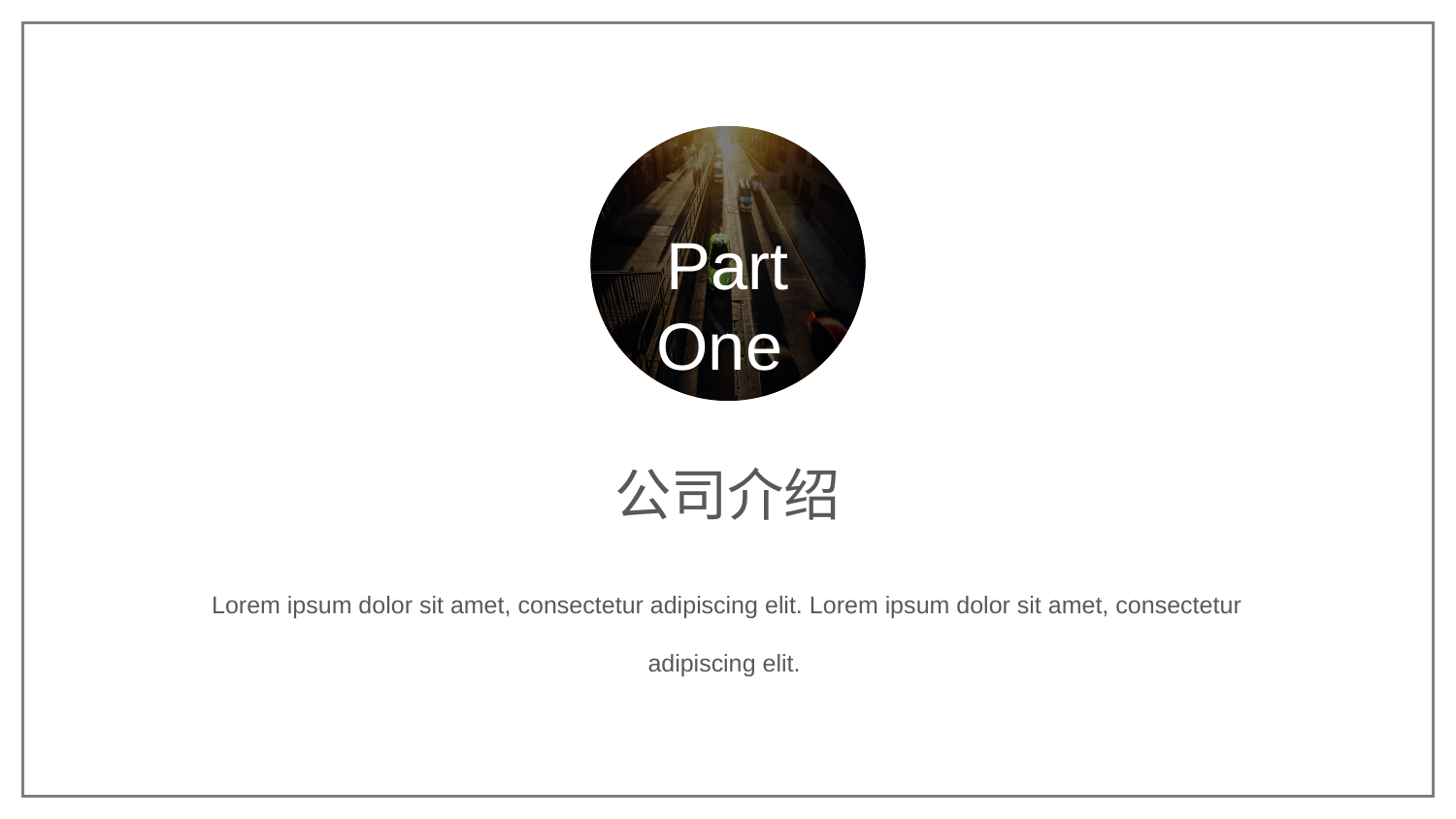

Part One
公司介绍
Lorem ipsum dolor sit amet, consectetur adipiscing elit. Lorem ipsum dolor sit amet, consectetur adipiscing elit.